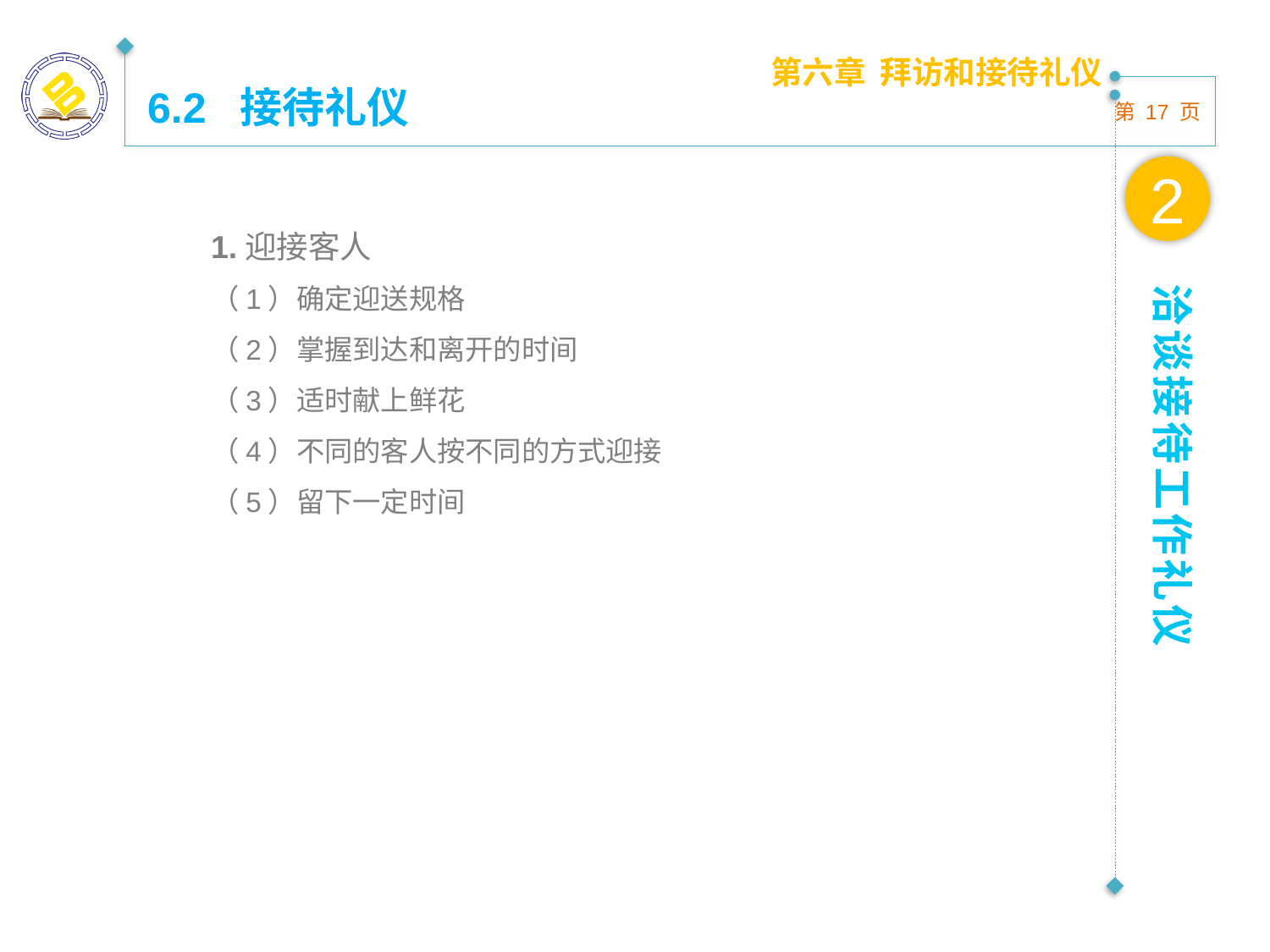

第六章  拜访和接待礼仪
6.2  接待礼仪
2
1.迎接客人
（1）确定迎送规格
（2）掌握到达和离开的时间
（3）适时献上鲜花
（4）不同的客人按不同的方式迎接
（5）留下一定时间
洽谈接待工作礼仪